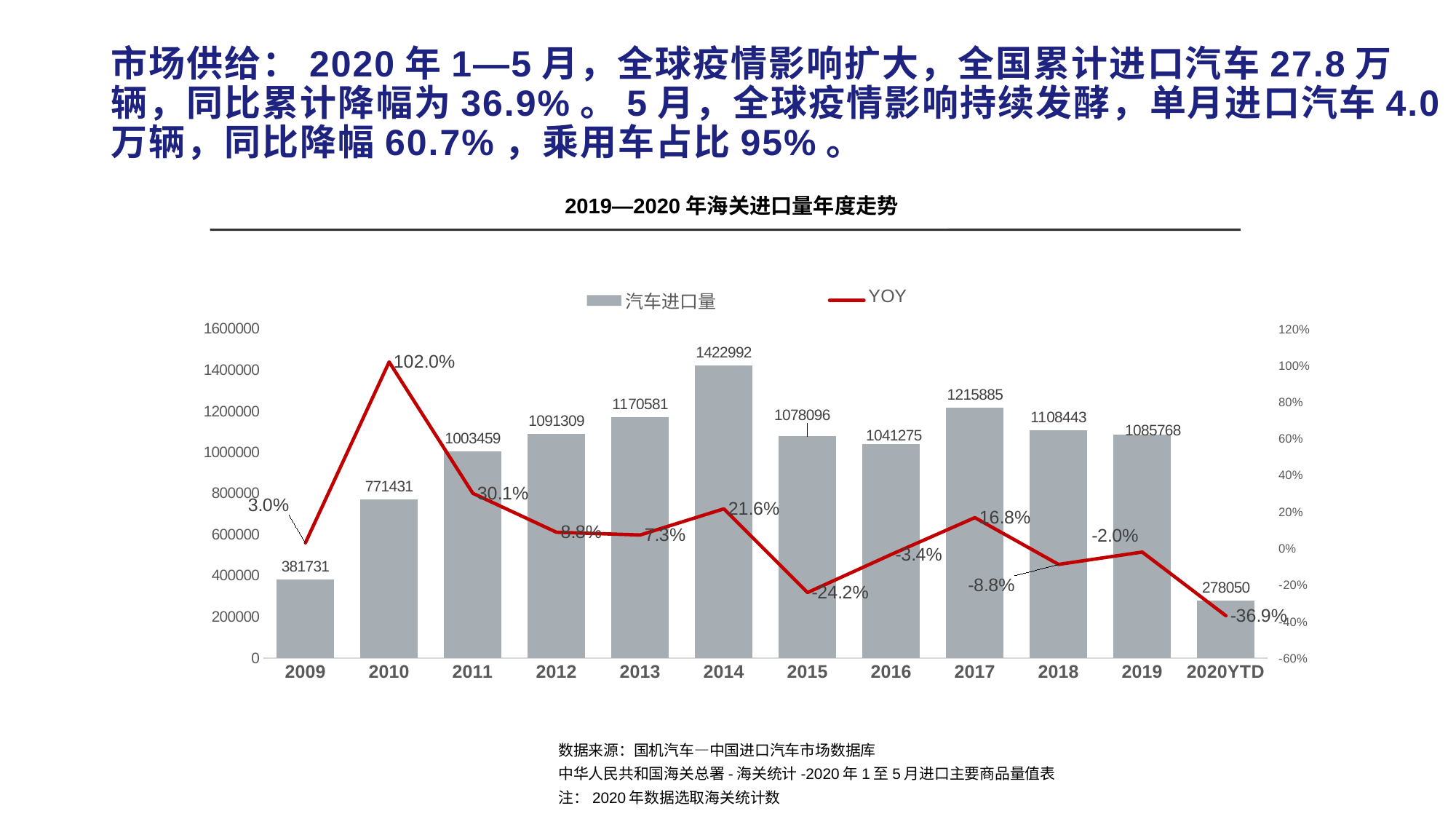

# 市场供给：2020年1—5月，全球疫情影响扩大，全国累计进口汽车27.8万辆，同比累计降幅为36.9%。5月，全球疫情影响持续发酵，单月进口汽车4.0万辆，同比降幅60.7%，乘用车占比95%。
2019—2020年海关进口量年度走势

### Chart

| Category | 汽车进口量 | YOY |
|---|---|---|
| 2009 | 381731.0 | 0.03 |
| 2010 | 771431.0 | 1.02 |
| 2011 | 1003459.0 | 0.301 |
| 2012 | 1091309.0 | 0.088 |
| 2013 | 1170581.0 | 0.073 |
| 2014 | 1422992.0 | 0.216 |
| 2015 | 1078096.0 | -0.242 |
| 2016 | 1041275.0 | -0.034 |
| 2017 | 1215885.0 | 0.168 |
| 2018 | 1108443.0 | -0.088 |
| 2019 | 1085768.0 | -0.0204566224875794 |
| 2020YTD | 278050.0 | -0.369 |
数据来源：国机汽车—中国进口汽车市场数据库
中华人民共和国海关总署-海关统计-2020年1至5月进口主要商品量值表
注：2020年数据选取海关统计数